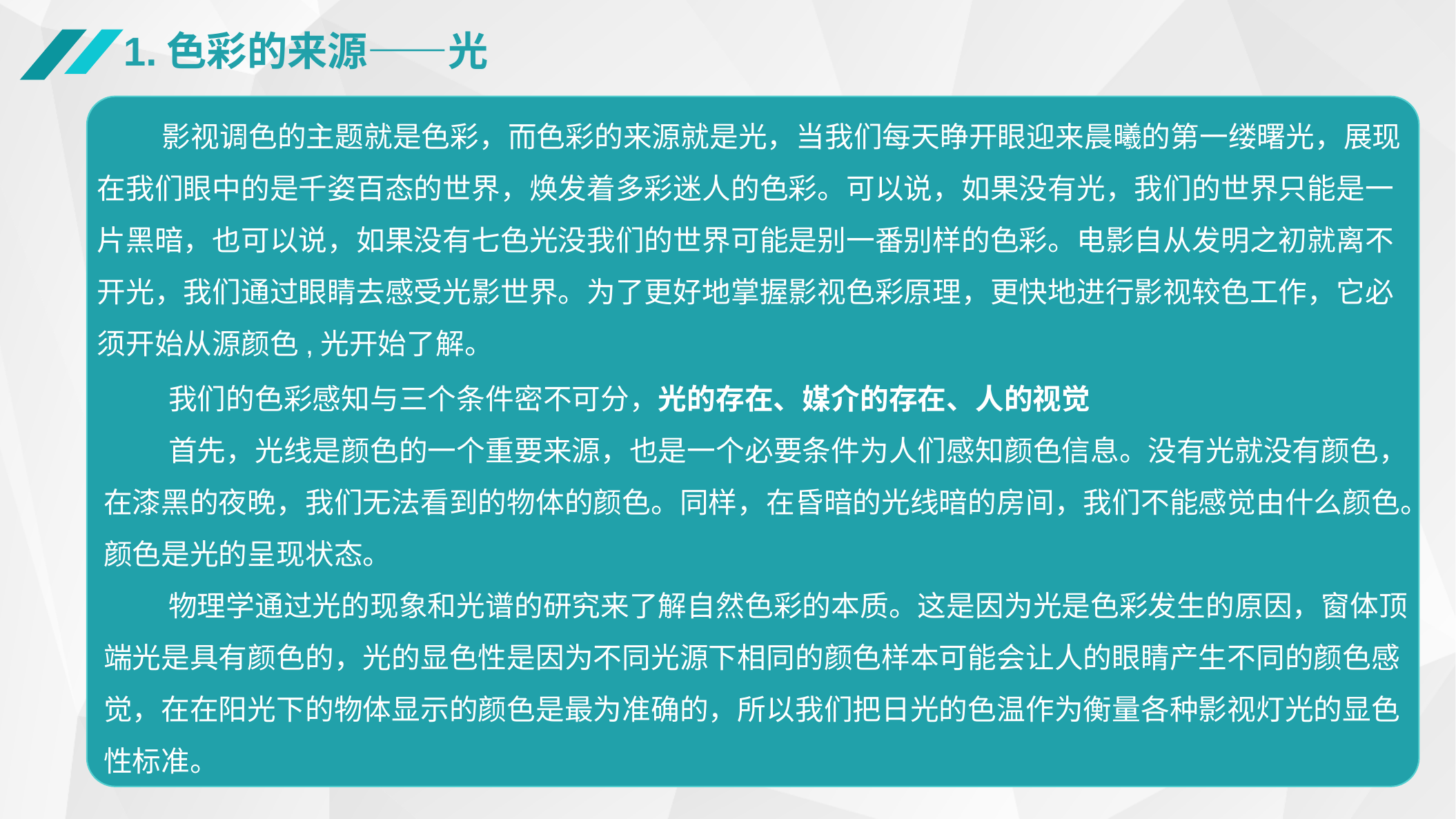

1.色彩的来源——光

 影视调色的主题就是色彩，而色彩的来源就是光，当我们每天睁开眼迎来晨曦的第一缕曙光，展现在我们眼中的是千姿百态的世界，焕发着多彩迷人的色彩。可以说，如果没有光，我们的世界只能是一片黑暗，也可以说，如果没有七色光没我们的世界可能是别一番别样的色彩。电影自从发明之初就离不开光，我们通过眼睛去感受光影世界。为了更好地掌握影视色彩原理，更快地进行影视较色工作，它必须开始从源颜色,光开始了解。
 我们的色彩感知与三个条件密不可分，光的存在、媒介的存在、人的视觉
 首先，光线是颜色的一个重要来源，也是一个必要条件为人们感知颜色信息。没有光就没有颜色，在漆黑的夜晚，我们无法看到的物体的颜色。同样，在昏暗的光线暗的房间，我们不能感觉由什么颜色。颜色是光的呈现状态。
 物理学通过光的现象和光谱的研究来了解自然色彩的本质。这是因为光是色彩发生的原因，窗体顶端光是具有颜色的，光的显色性是因为不同光源下相同的颜色样本可能会让人的眼睛产生不同的颜色感觉，在在阳光下的物体显示的颜色是最为准确的，所以我们把日光的色温作为衡量各种影视灯光的显色性标准。